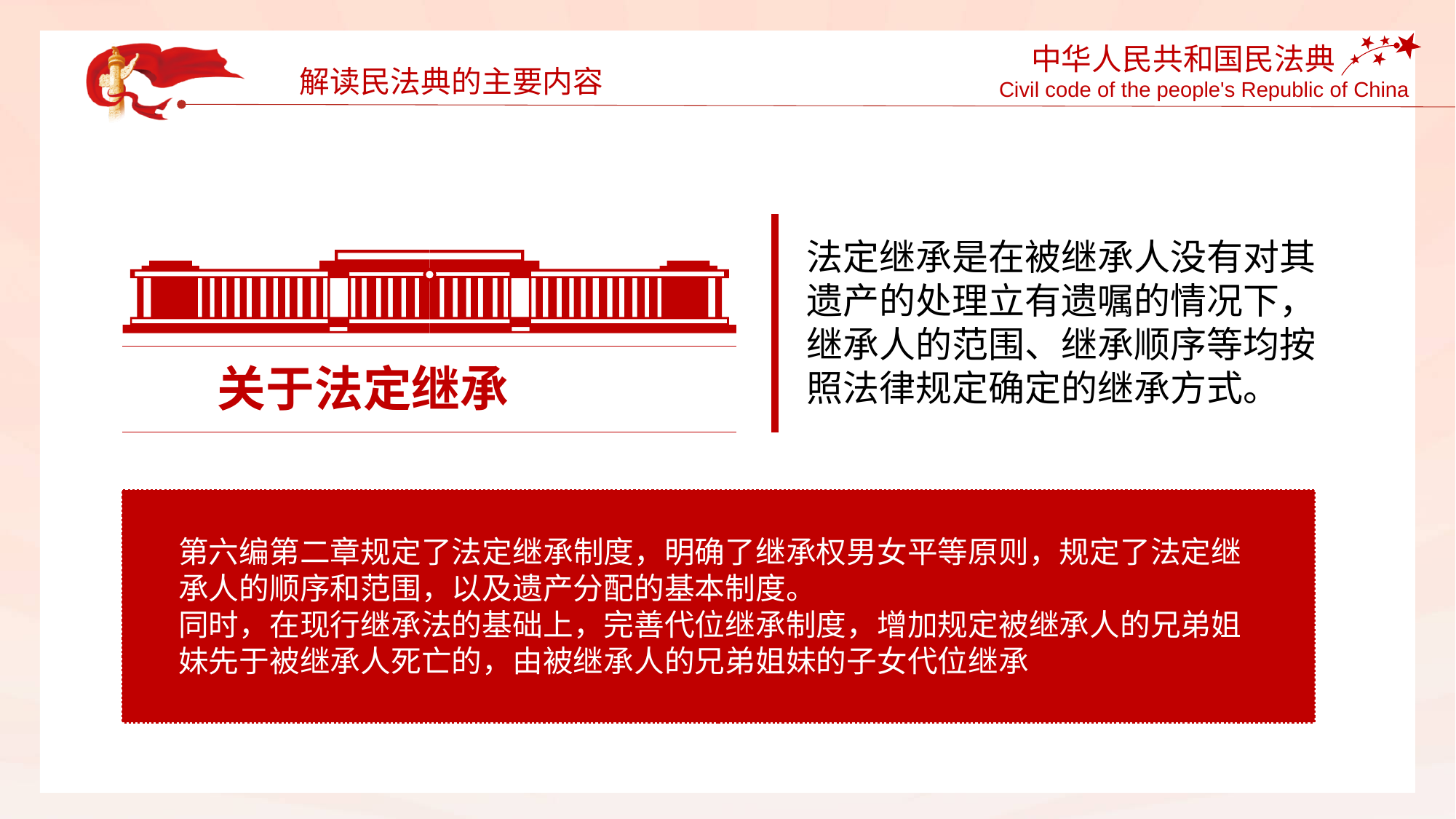

解读民法典的主要内容
法定继承是在被继承人没有对其遗产的处理立有遗嘱的情况下，继承人的范围、继承顺序等均按照法律规定确定的继承方式。

关于法定继承

第六编第二章规定了法定继承制度，明确了继承权男女平等原则，规定了法定继承人的顺序和范围，以及遗产分配的基本制度。
同时，在现行继承法的基础上，完善代位继承制度，增加规定被继承人的兄弟姐妹先于被继承人死亡的，由被继承人的兄弟姐妹的子女代位继承